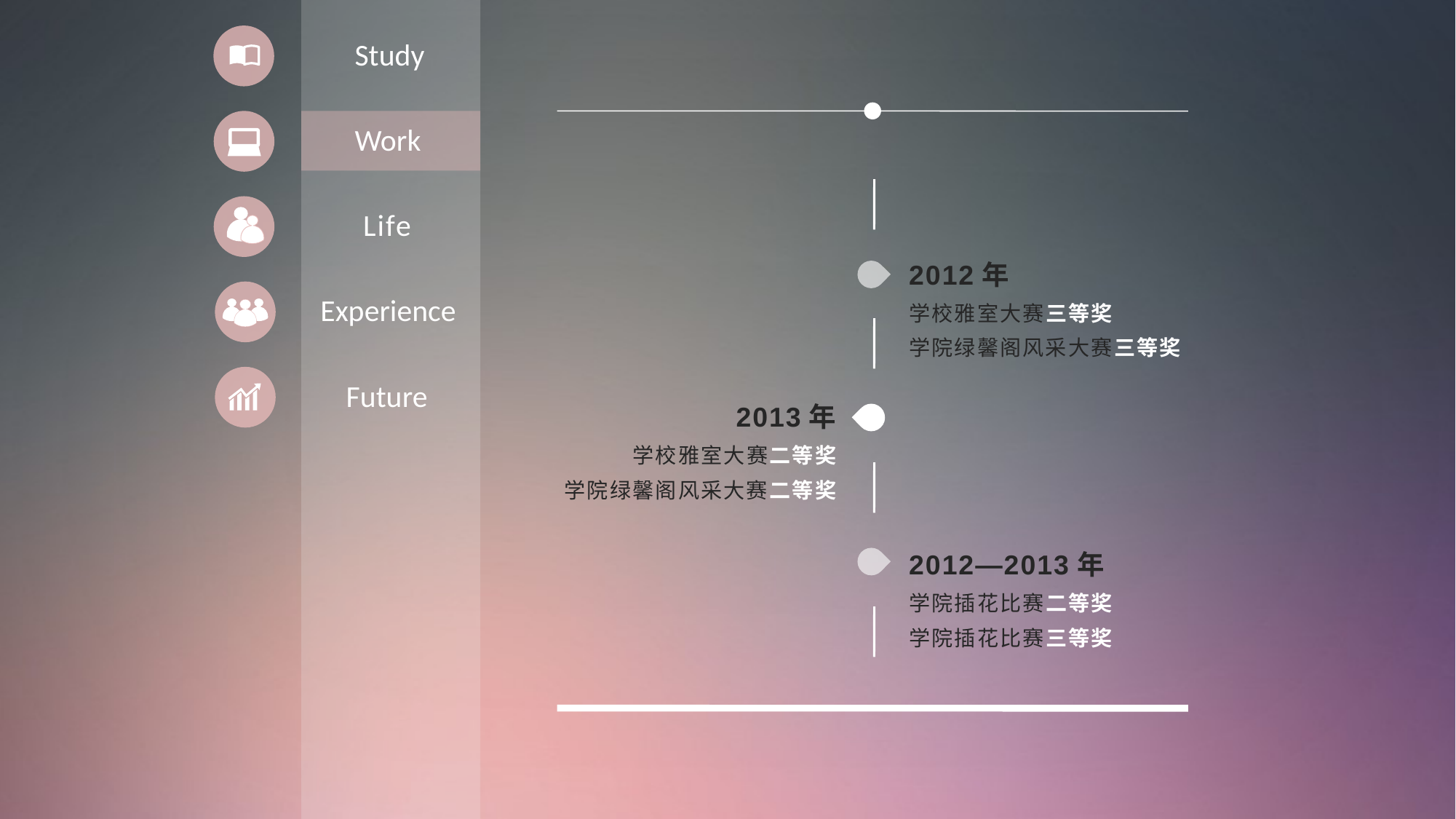

Study

Work

Life
2012年
学校雅室大赛三等奖
学院绿馨阁风采大赛三等奖

Experience

Future
2013年
学校雅室大赛二等奖
学院绿馨阁风采大赛二等奖
2012—2013年
学院插花比赛二等奖
学院插花比赛三等奖